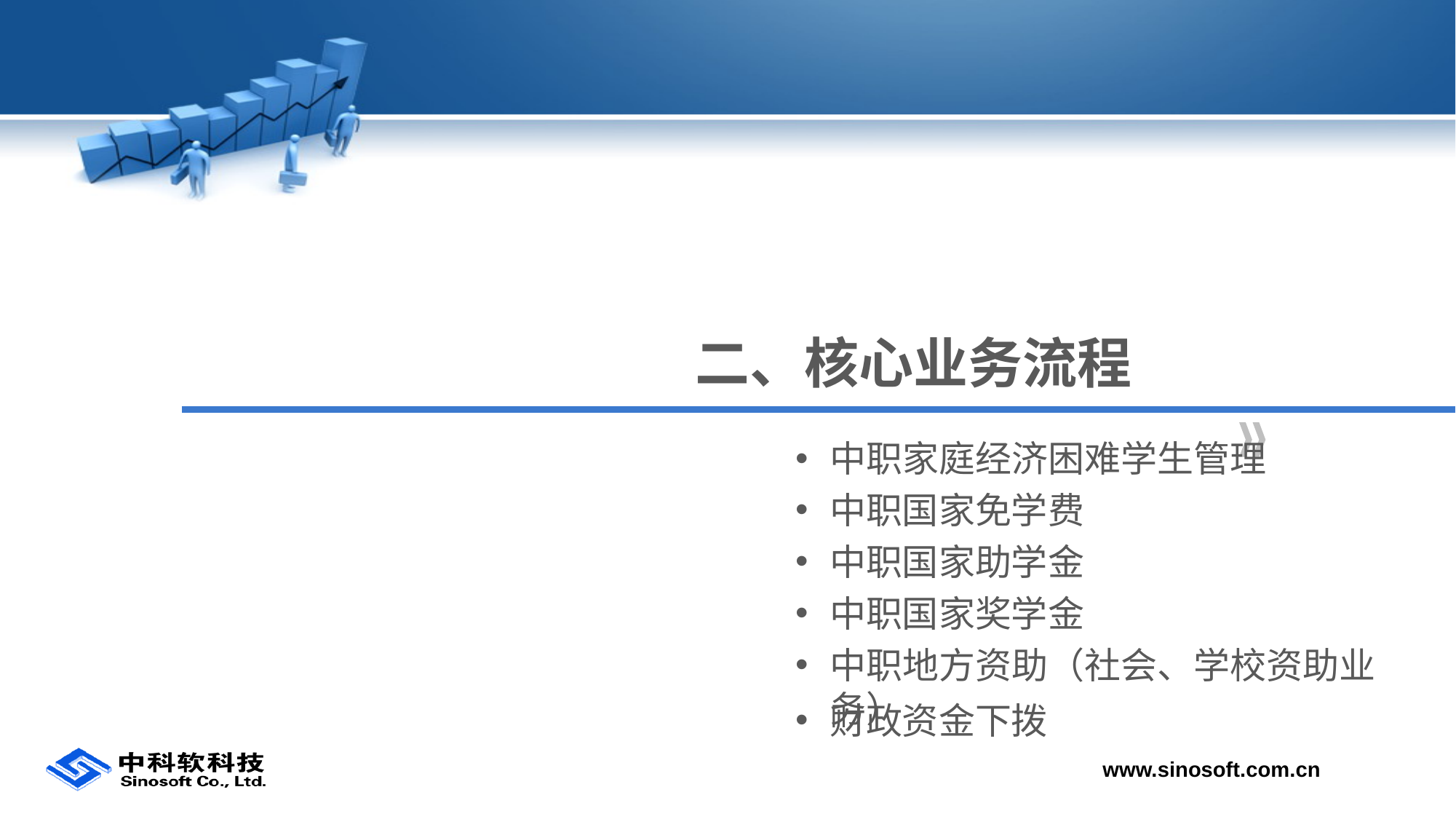

二、核心业务流程

中职家庭经济困难学生管理
中职国家免学费
中职国家助学金
中职国家奖学金
中职地方资助（社会、学校资助业务）
财政资金下拨